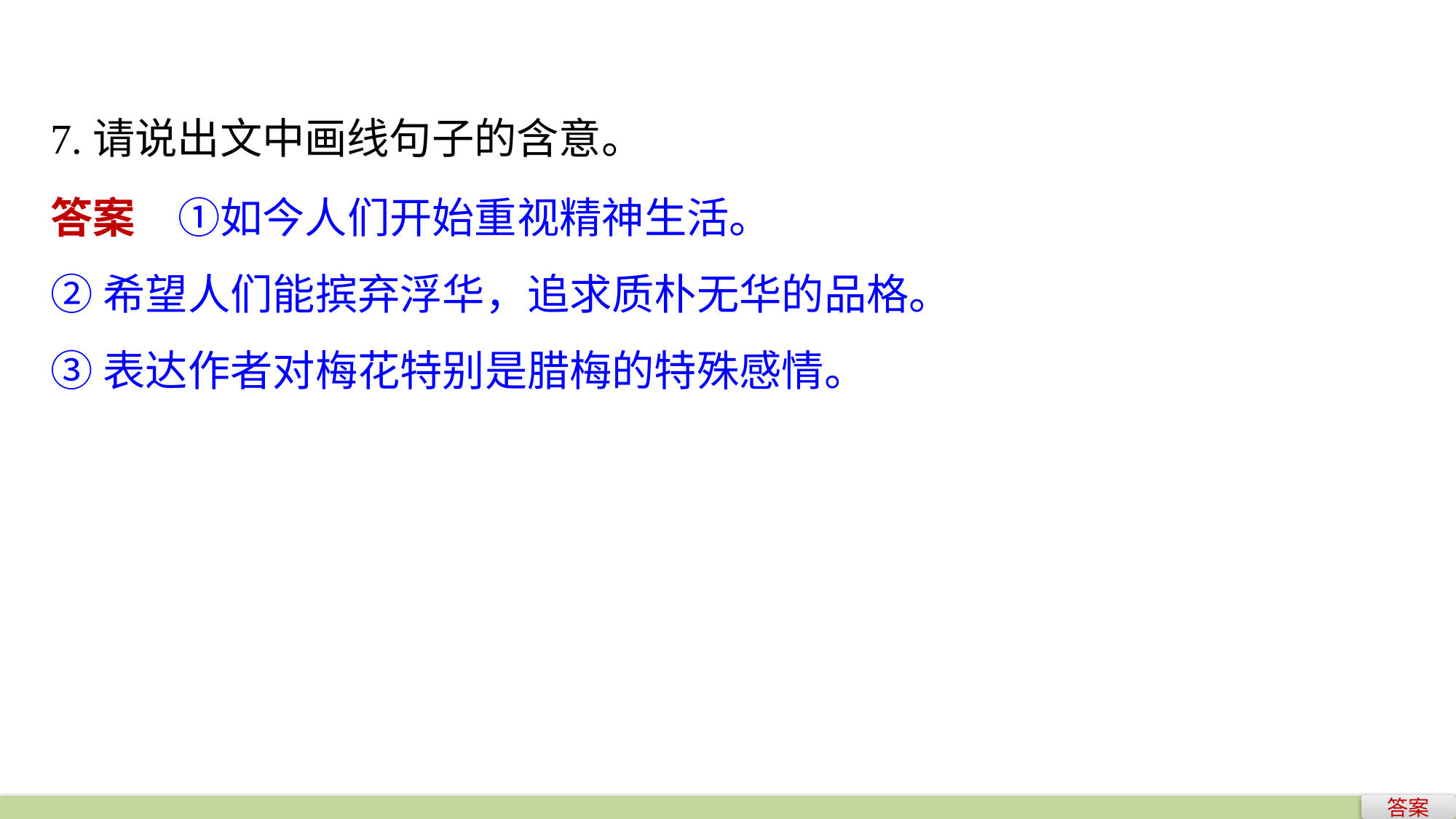

7.请说出文中画线句子的含意。
答案　①如今人们开始重视精神生活。
②希望人们能摈弃浮华，追求质朴无华的品格。
③表达作者对梅花特别是腊梅的特殊感情。
答案